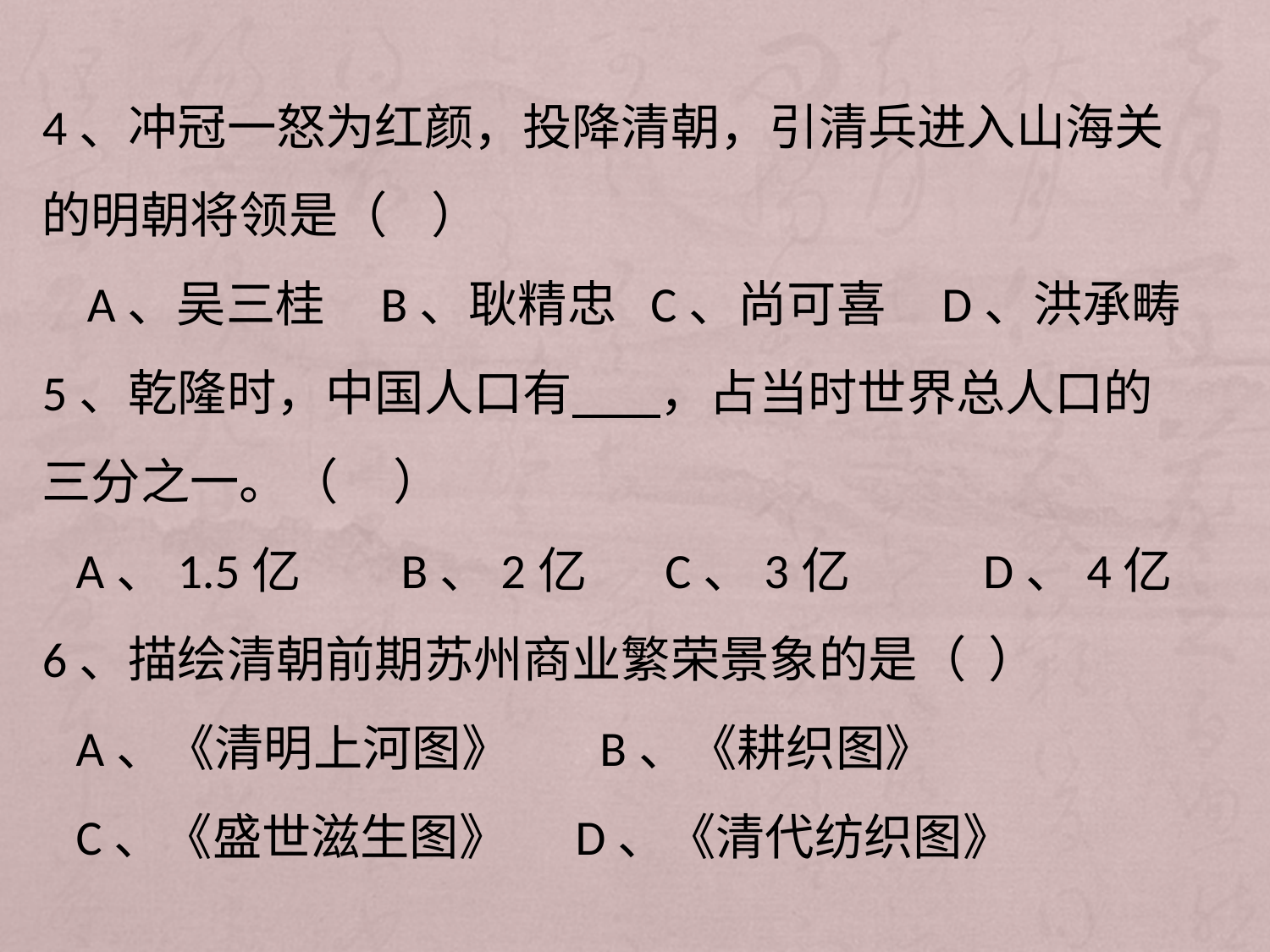

4、冲冠一怒为红颜，投降清朝，引清兵进入山海关的明朝将领是（    ）
   A、吴三桂    B、耿精忠  C、尚可喜    D、洪承畴
5、乾隆时，中国人口有        ，占当时世界总人口的三分之一。（     ）
   A、1.5亿        B、2亿      C、3亿           D、4亿
6、描绘清朝前期苏州商业繁荣景象的是（  ）
   A、《清明上河图》       B、《耕织图》
   C、《盛世滋生图》     D、《清代纺织图》